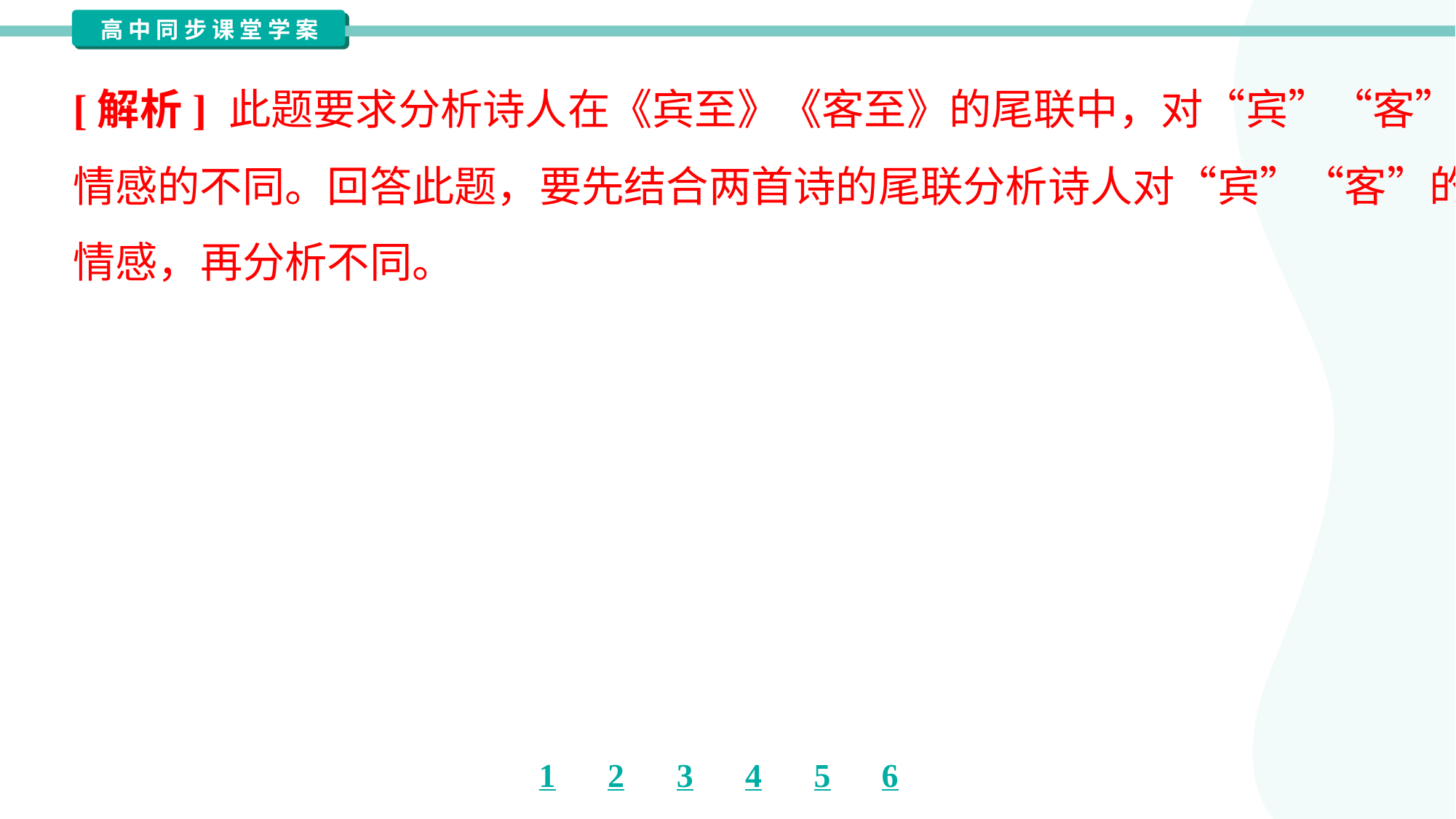

[解析] 此题要求分析诗人在《宾至》《客至》的尾联中，对“宾”“客”
情感的不同。回答此题，要先结合两首诗的尾联分析诗人对“宾”“客”的
情感，再分析不同。